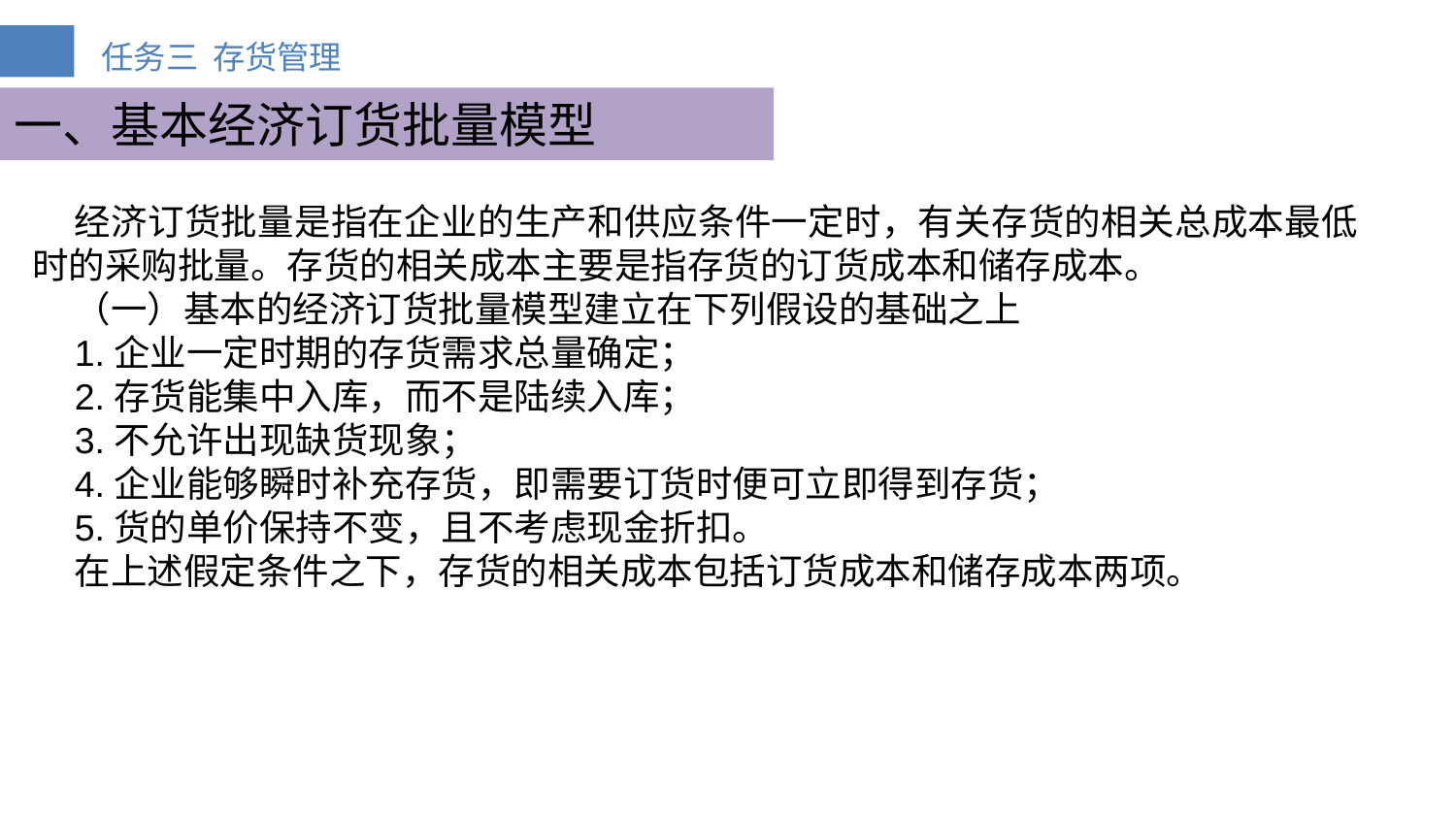

一、基本经济订货批量模型
经济订货批量是指在企业的生产和供应条件一定时，有关存货的相关总成本最低时的采购批量。存货的相关成本主要是指存货的订货成本和储存成本。
（一）基本的经济订货批量模型建立在下列假设的基础之上
1.企业一定时期的存货需求总量确定；
2.存货能集中入库，而不是陆续入库；
3.不允许出现缺货现象；
4.企业能够瞬时补充存货，即需要订货时便可立即得到存货；
5.货的单价保持不变，且不考虑现金折扣。
在上述假定条件之下，存货的相关成本包括订货成本和储存成本两项。